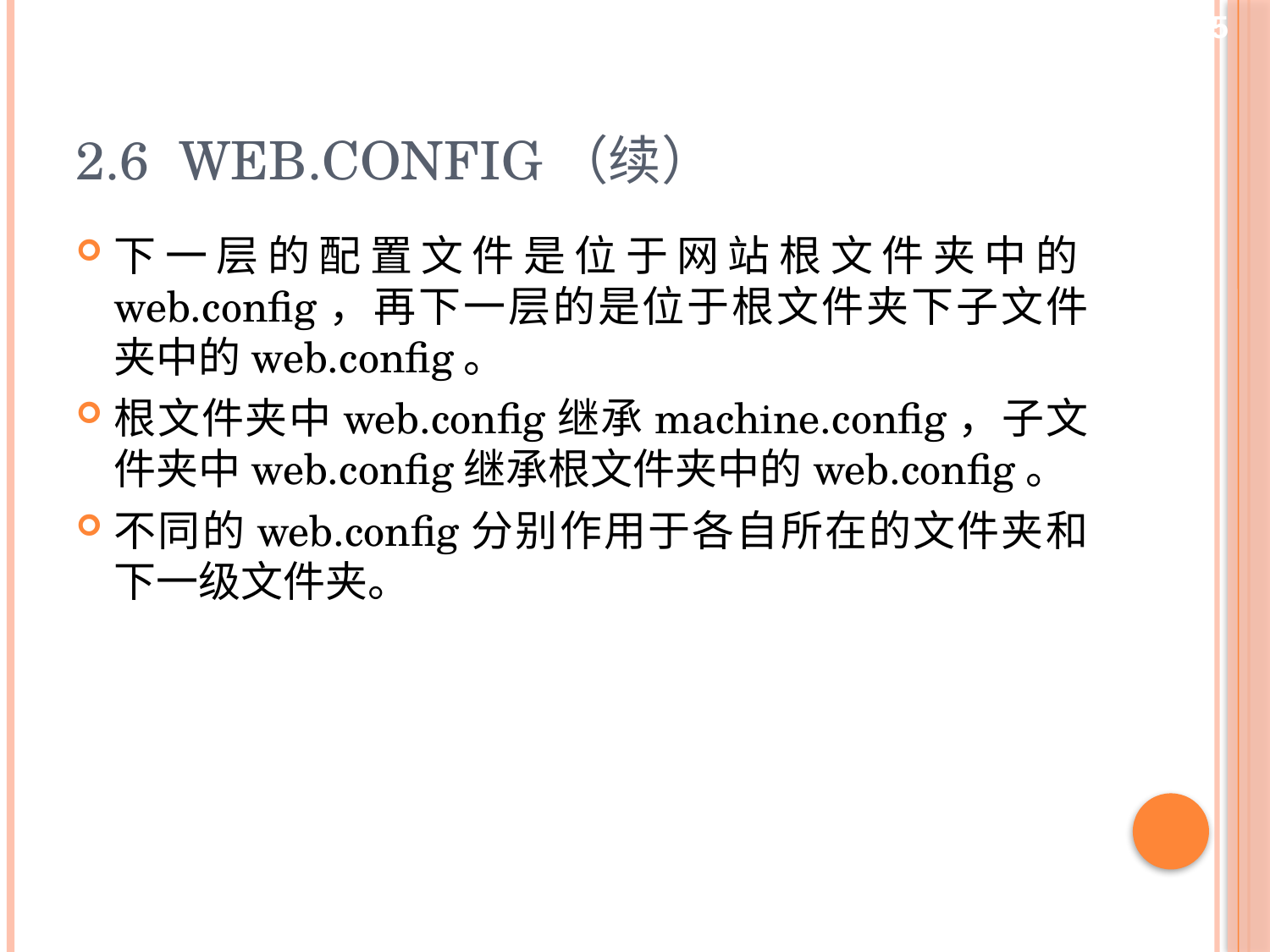

45
# 2.6  web.config（续）
下一层的配置文件是位于网站根文件夹中的web.config，再下一层的是位于根文件夹下子文件夹中的web.config。
根文件夹中web.config继承machine.config，子文件夹中web.config继承根文件夹中的web.config。
不同的web.config分别作用于各自所在的文件夹和下一级文件夹。